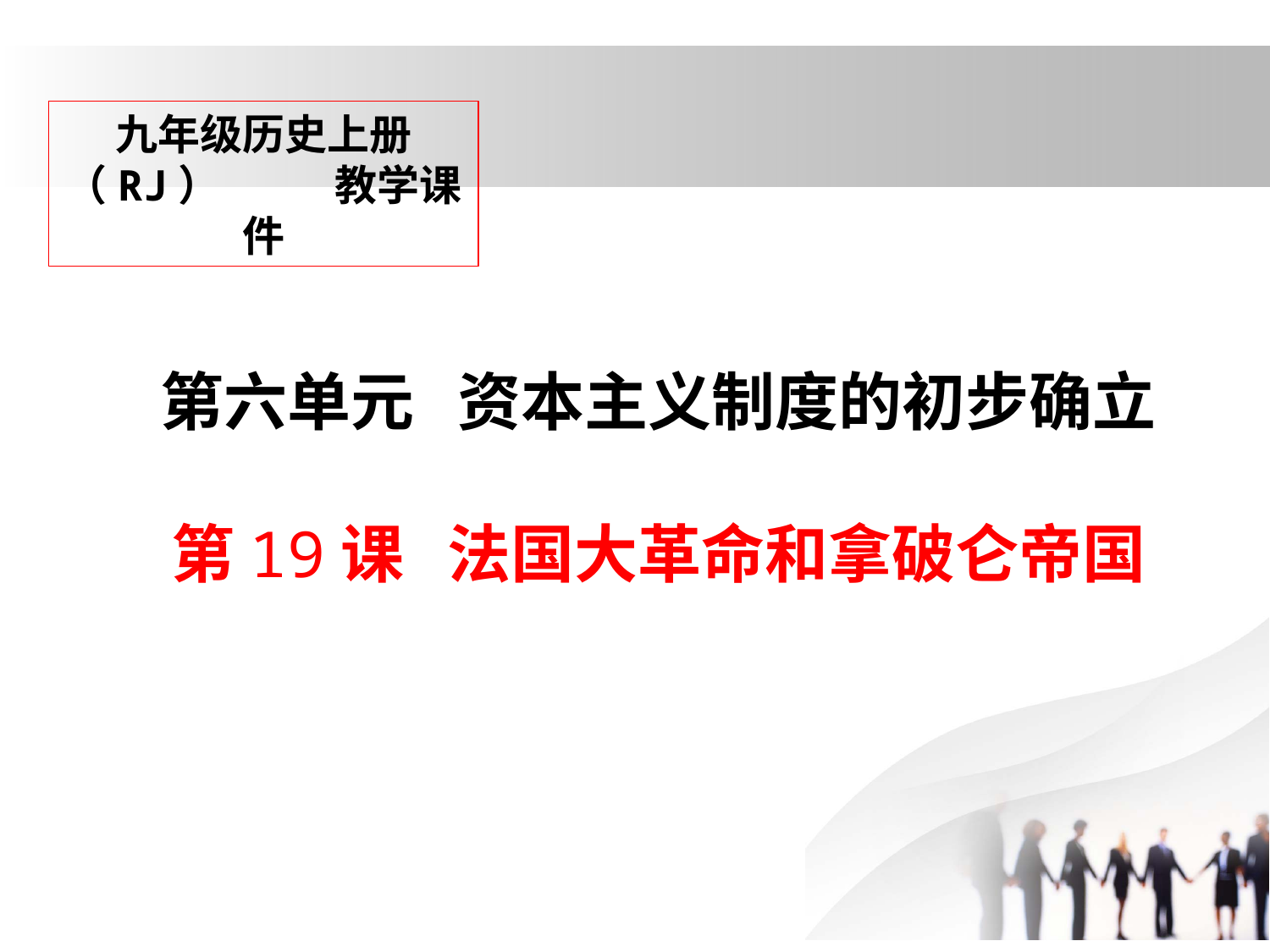

九年级历史上册（RJ）            教学课件
第六单元   资本主义制度的初步确立

第19课   法国大革命和拿破仑帝国